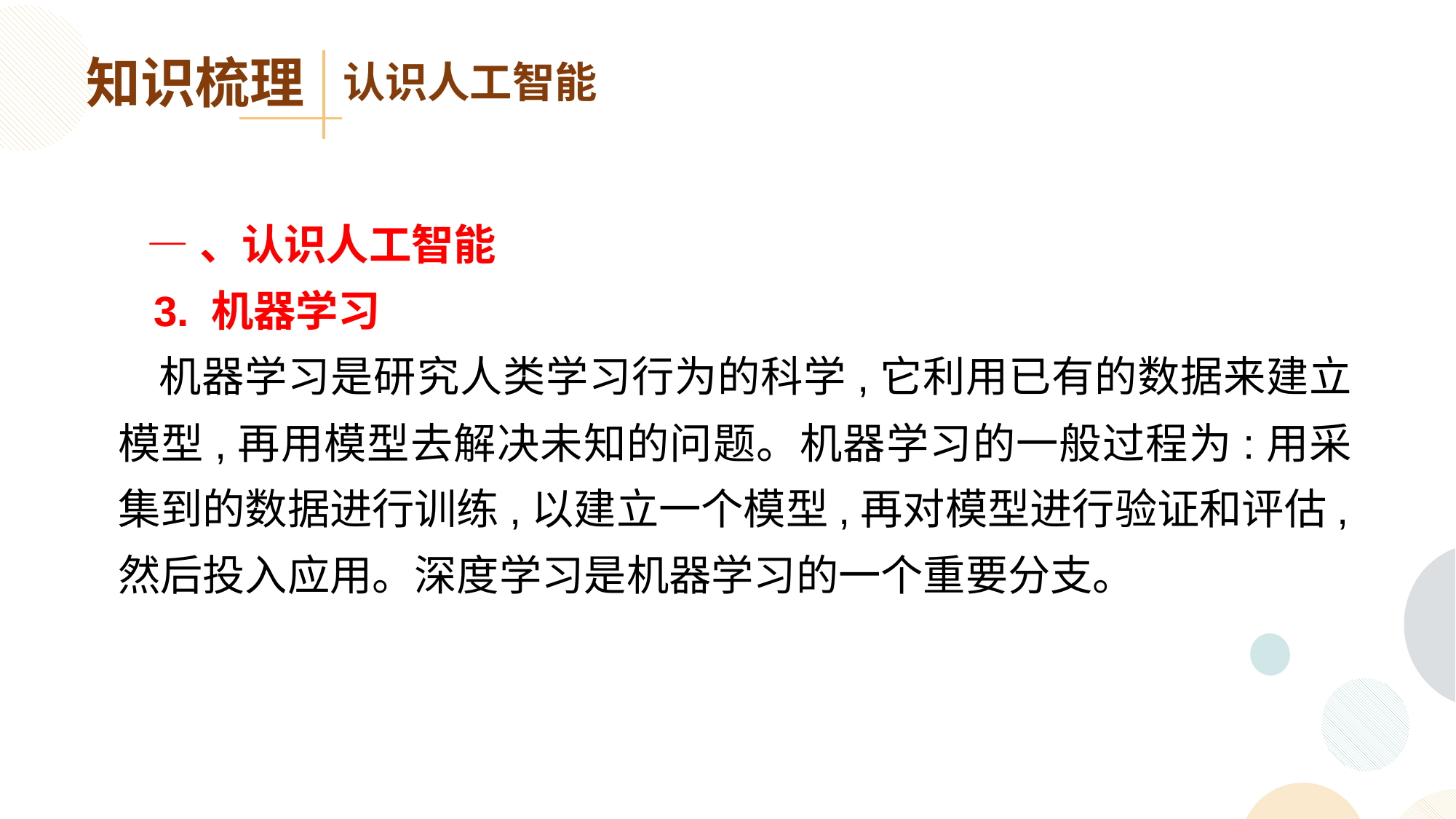

知识梳理
认识人工智能
   —、认识人工智能
   3. 机器学习
   机器学习是研究人类学习行为的科学,它利用已有的数据来建立模型,再用模型去解决未知的问题。机器学习的一般过程为:用采集到的数据进行训练,以建立一个模型,再对模型进行验证和评估,然后投入应用。深度学习是机器学习的一个重要分支。